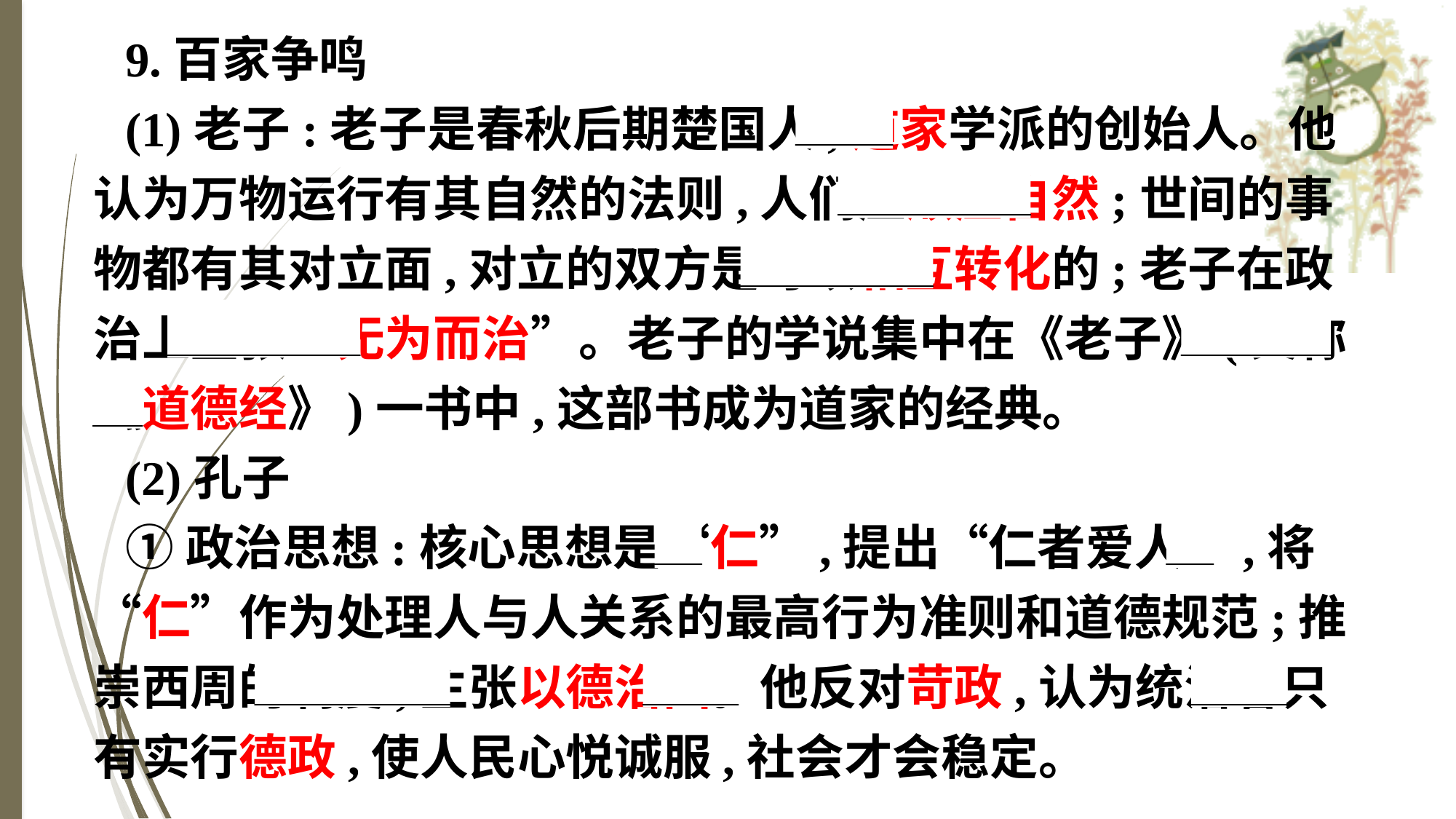

9.百家争鸣
(1)老子:老子是春秋后期楚国人,道家学派的创始人。他认为万物运行有其自然的法则,人们应顺应自然;世间的事物都有其对立面,对立的双方是可以相互转化的;老子在政治上主张“无为而治”。老子的学说集中在《老子》(又称《道德经》)一书中,这部书成为道家的经典。
(2)孔子
①政治思想:核心思想是“仁”,提出“仁者爱人”,将“仁”作为处理人与人关系的最高行为准则和道德规范;推崇西周的制度,主张以德治国。他反对苛政,认为统治者只有实行德政,使人民心悦诚服,社会才会稳定。